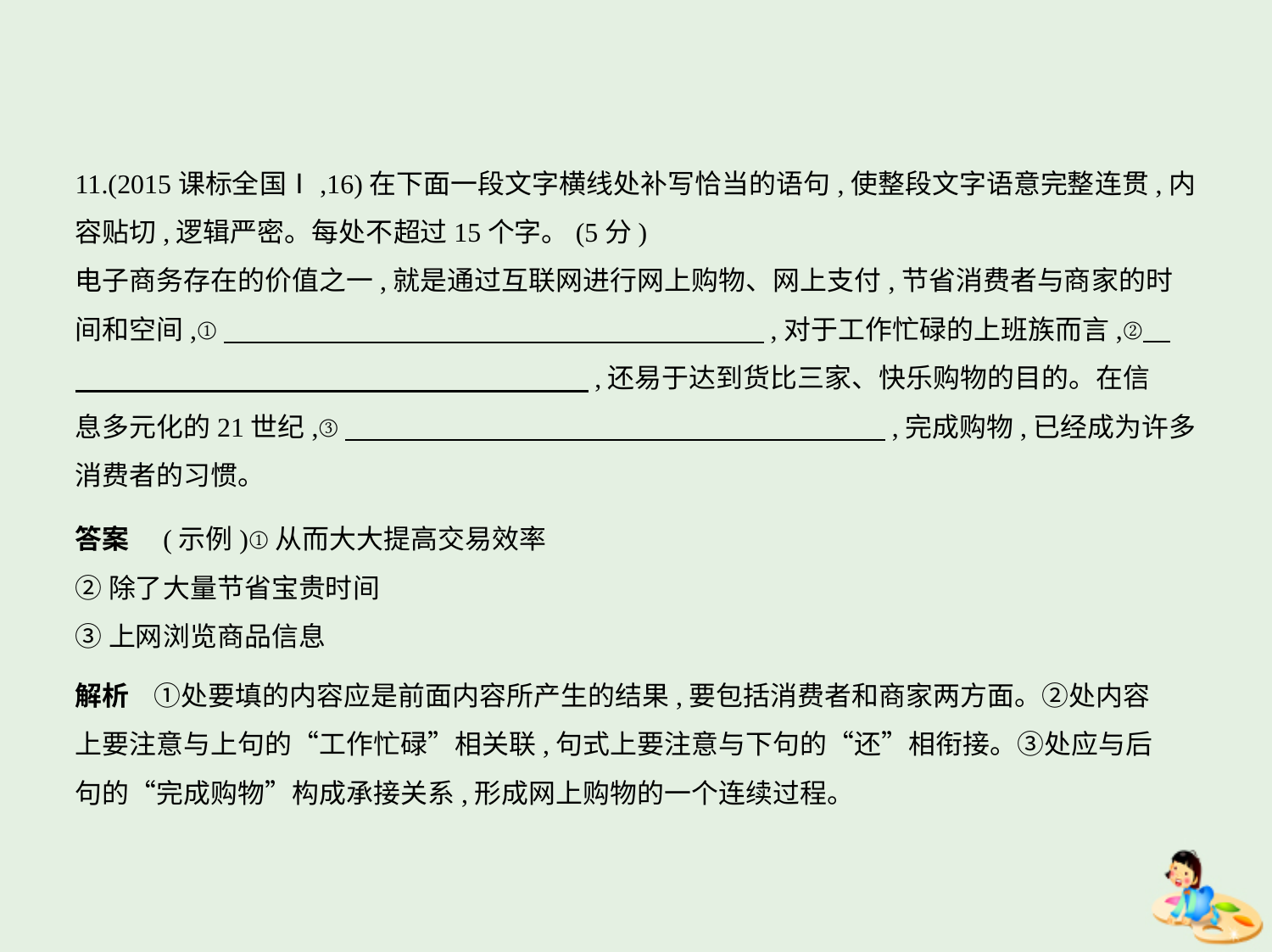

11.(2015课标全国Ⅰ,16)在下面一段文字横线处补写恰当的语句,使整段文字语意完整连贯,内
容贴切,逻辑严密。每处不超过15个字。(5分)
电子商务存在的价值之一,就是通过互联网进行网上购物、网上支付,节省消费者与商家的时
间和空间,①　　　　　　　　　　　　　　　　　　　    ,对于工作忙碌的上班族而言,②    
　　　　　　　　　　　　　　　　　　    ,还易于达到货比三家、快乐购物的目的。在信
息多元化的21世纪,③　　　　　　　　　　　　　　　　　　　    ,完成购物,已经成为许多
消费者的习惯。
答案　(示例)①从而大大提高交易效率
②除了大量节省宝贵时间
③上网浏览商品信息
解析    ①处要填的内容应是前面内容所产生的结果,要包括消费者和商家两方面。②处内容
上要注意与上句的“工作忙碌”相关联,句式上要注意与下句的“还”相衔接。③处应与后
句的“完成购物”构成承接关系,形成网上购物的一个连续过程。